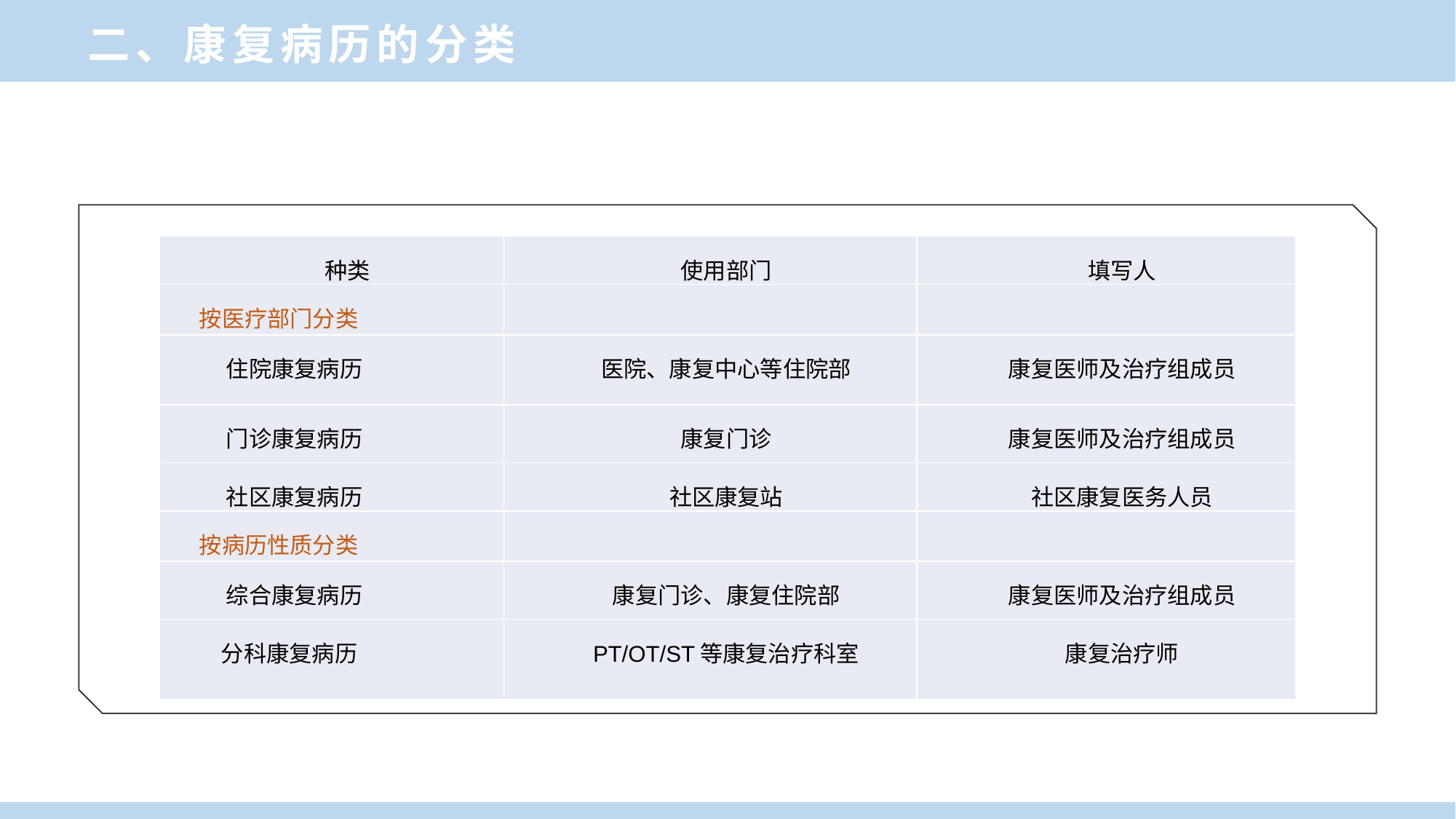

二、康复病历的分类

| 种类 | 使用部门 | 填写人 |
| --- | --- | --- |
| 按医疗部门分类 |  |  |
| 住院康复病历 | 医院、康复中心等住院部 | 康复医师及治疗组成员 |
| 门诊康复病历 | 康复门诊 | 康复医师及治疗组成员 |
| 社区康复病历 | 社区康复站 | 社区康复医务人员 |
| 按病历性质分类 |  |  |
| 综合康复病历 | 康复门诊、康复住院部 | 康复医师及治疗组成员 |
| 分科康复病历 | PT/OT/ST等康复治疗科室 | 康复治疗师 |